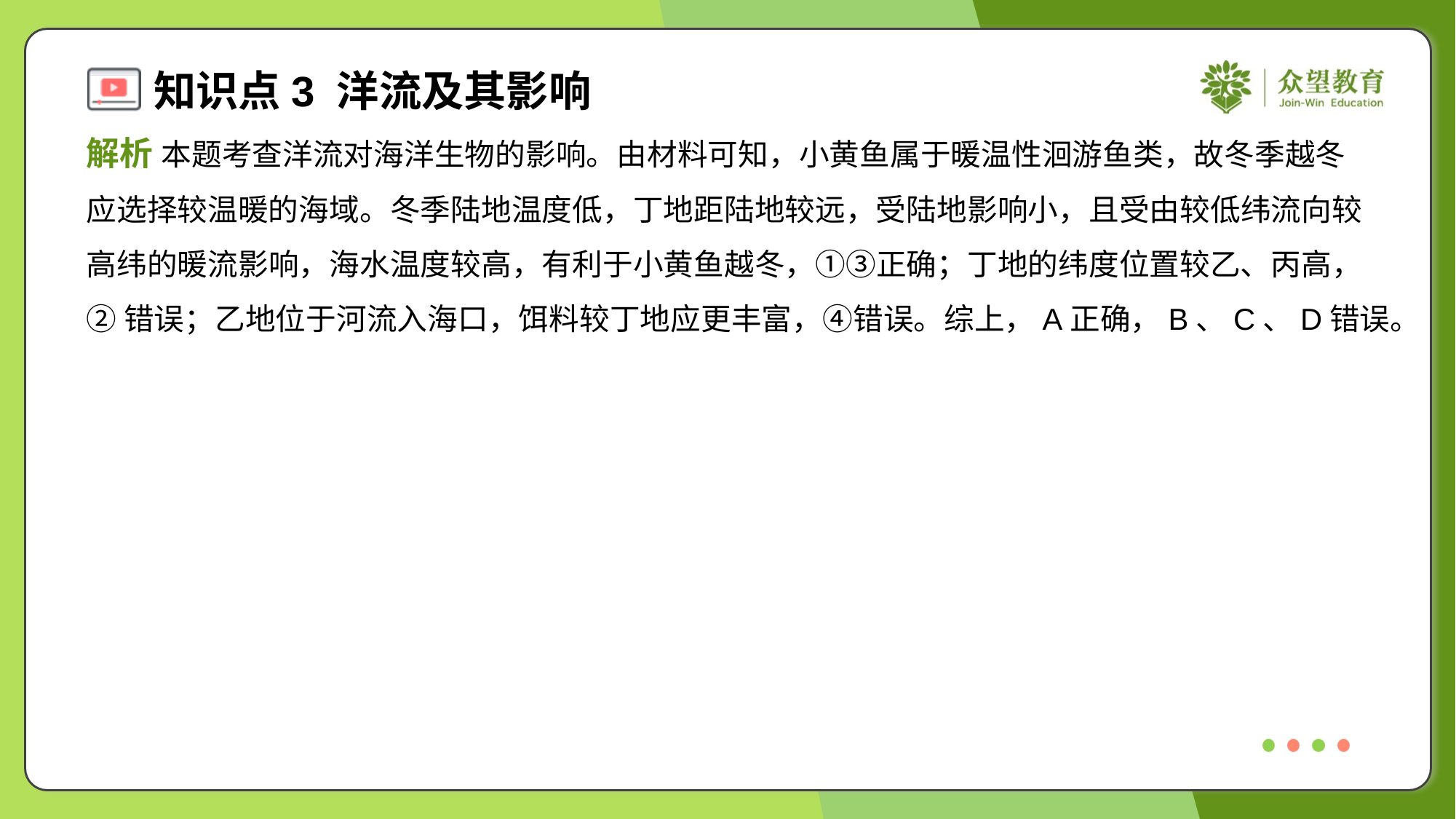

解析 本题考查洋流对海洋生物的影响。由材料可知，小黄鱼属于暖温性洄游鱼类，故冬季越冬
应选择较温暖的海域。冬季陆地温度低，丁地距陆地较远，受陆地影响小，且受由较低纬流向较
高纬的暖流影响，海水温度较高，有利于小黄鱼越冬，①③正确；丁地的纬度位置较乙、丙高，
②错误；乙地位于河流入海口，饵料较丁地应更丰富，④错误。综上，A正确，B、C、D错误。